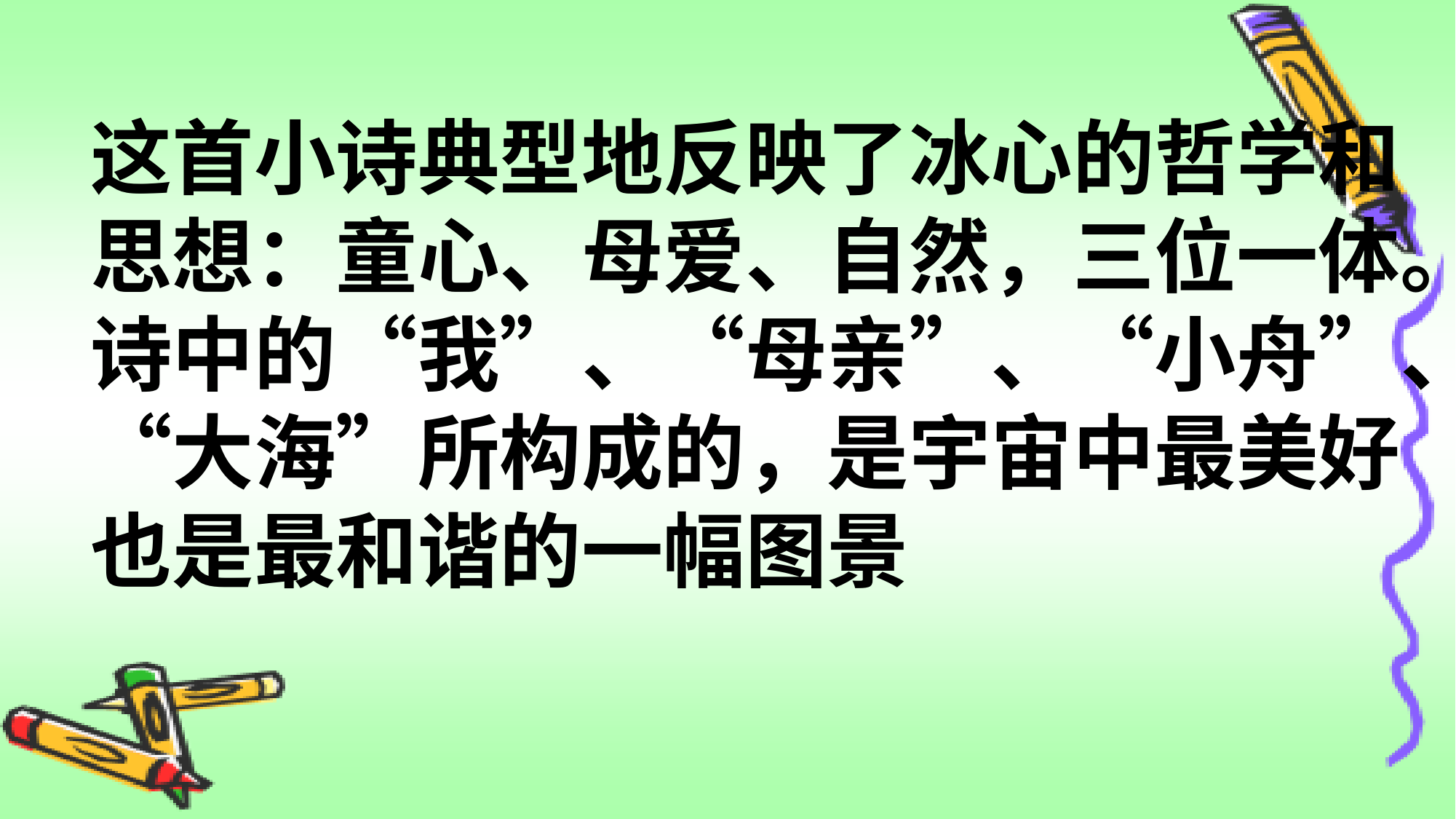

这首小诗典型地反映了冰心的哲学和思想：童心、母爱、自然，三位一体。诗中的“我”、“母亲”、“小舟”、“大海”所构成的，是宇宙中最美好也是最和谐的一幅图景